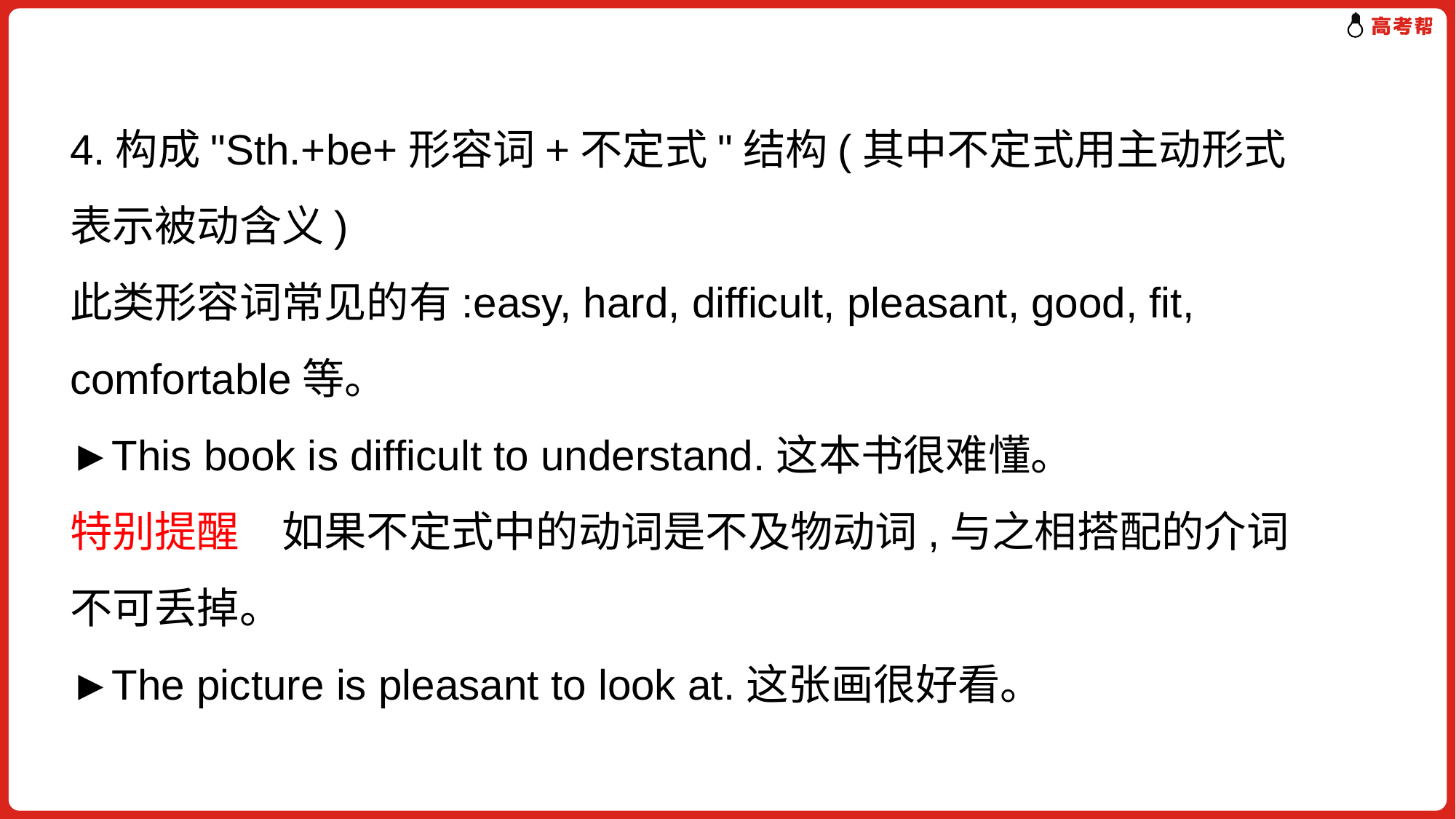

4.构成"Sth.+be+形容词+不定式"结构(其中不定式用主动形式表示被动含义)
此类形容词常见的有:easy, hard, difficult, pleasant, good, fit, comfortable等。
►This book is difficult to understand.这本书很难懂。
特别提醒　如果不定式中的动词是不及物动词,与之相搭配的介词不可丢掉。
►The picture is pleasant to look at.这张画很好看。